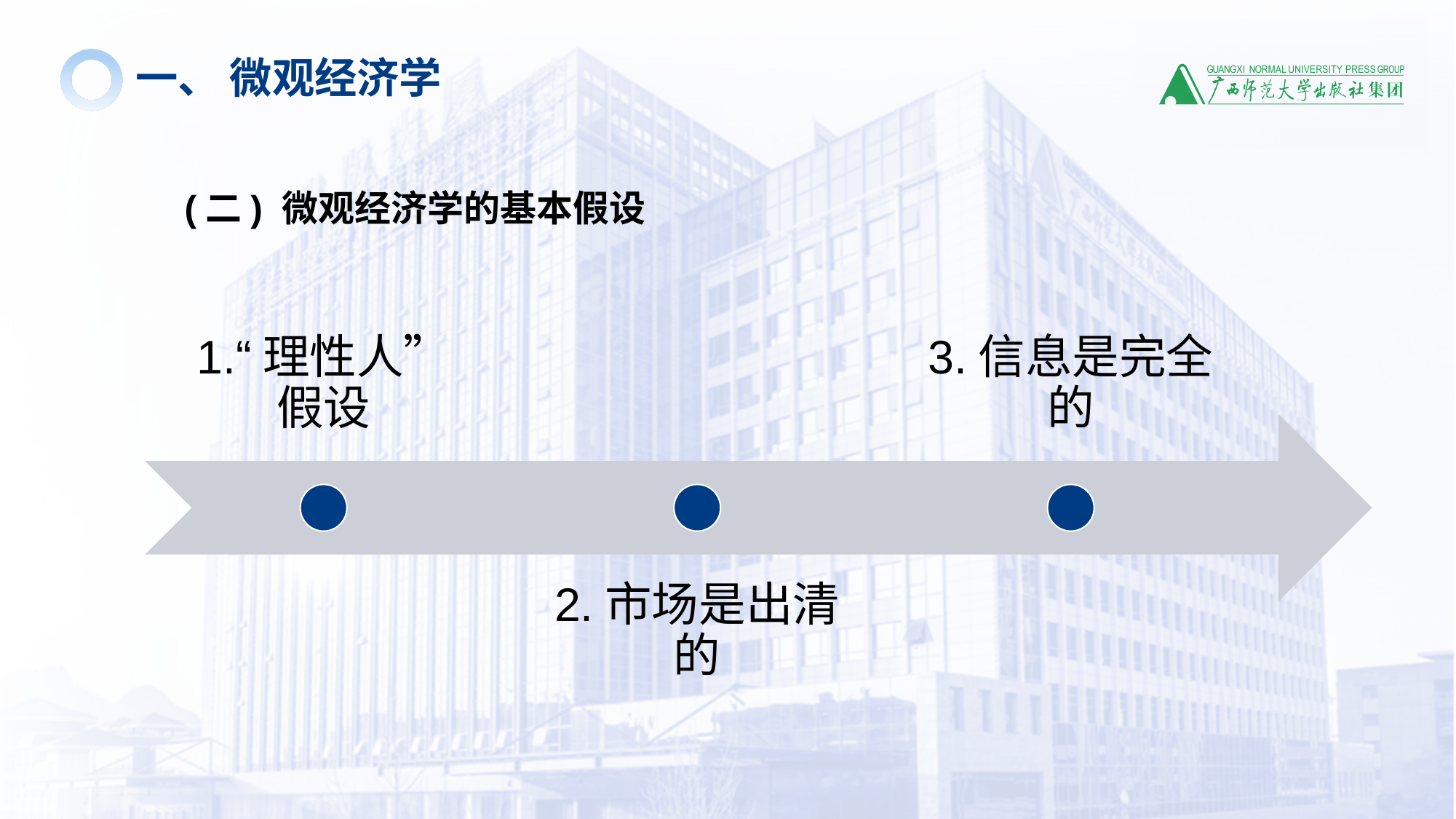

一、 微观经济学

(二) 微观经济学的基本假设
1.“理性人” 假设
2.市场是出清的
3.信息是完全的